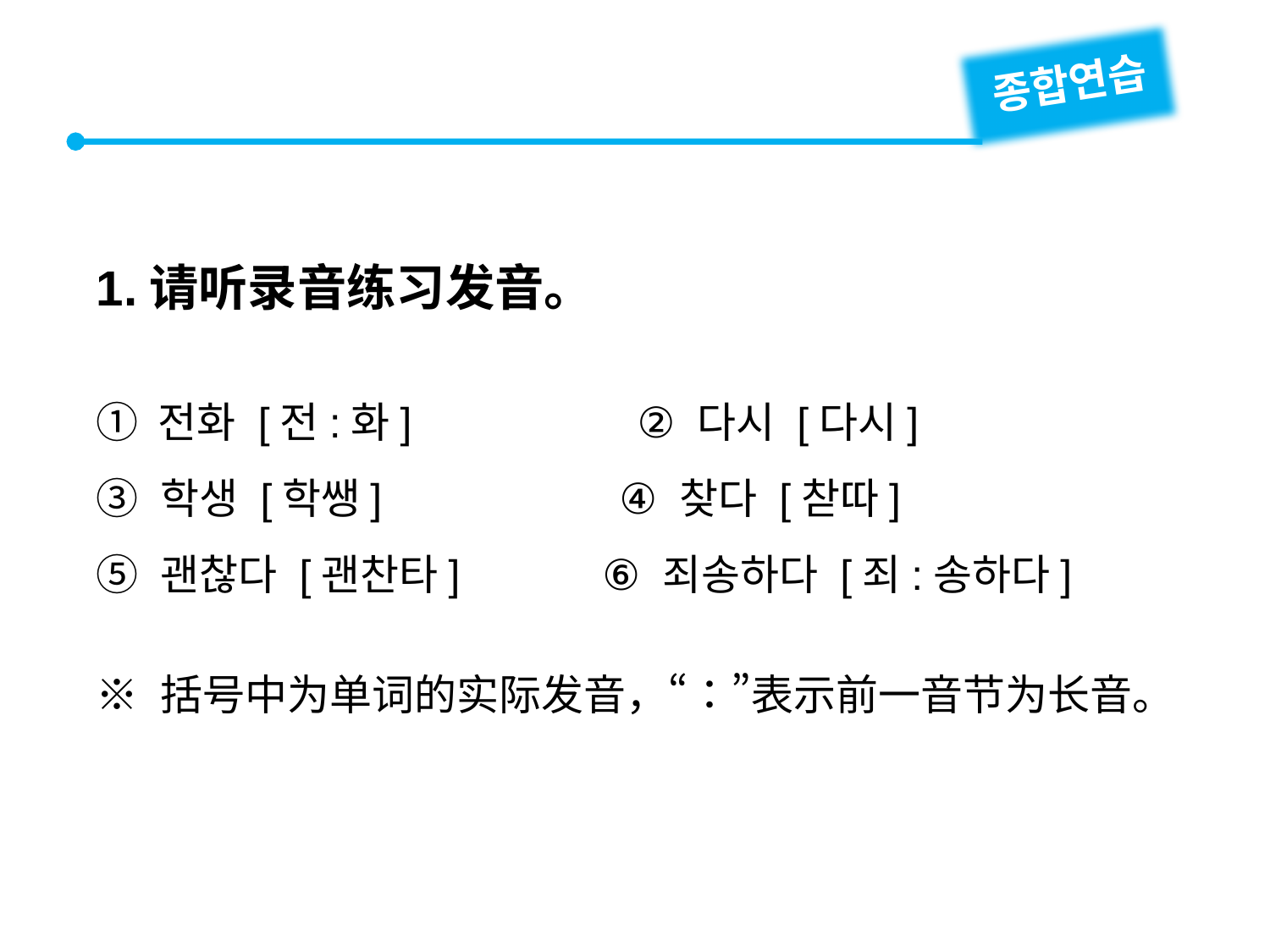

종합연습
1.请听录音练习发音。

① 전화 [전:화]                   ② 다시 [다시]
③ 학생 [학쌩]                    ④ 찾다 [찯따]
⑤ 괜찮다 [괜찬타]            ⑥ 죄송하다 [죄:송하다]

※ 括号中为单词的实际发音，“：”表示前一音节为长音。